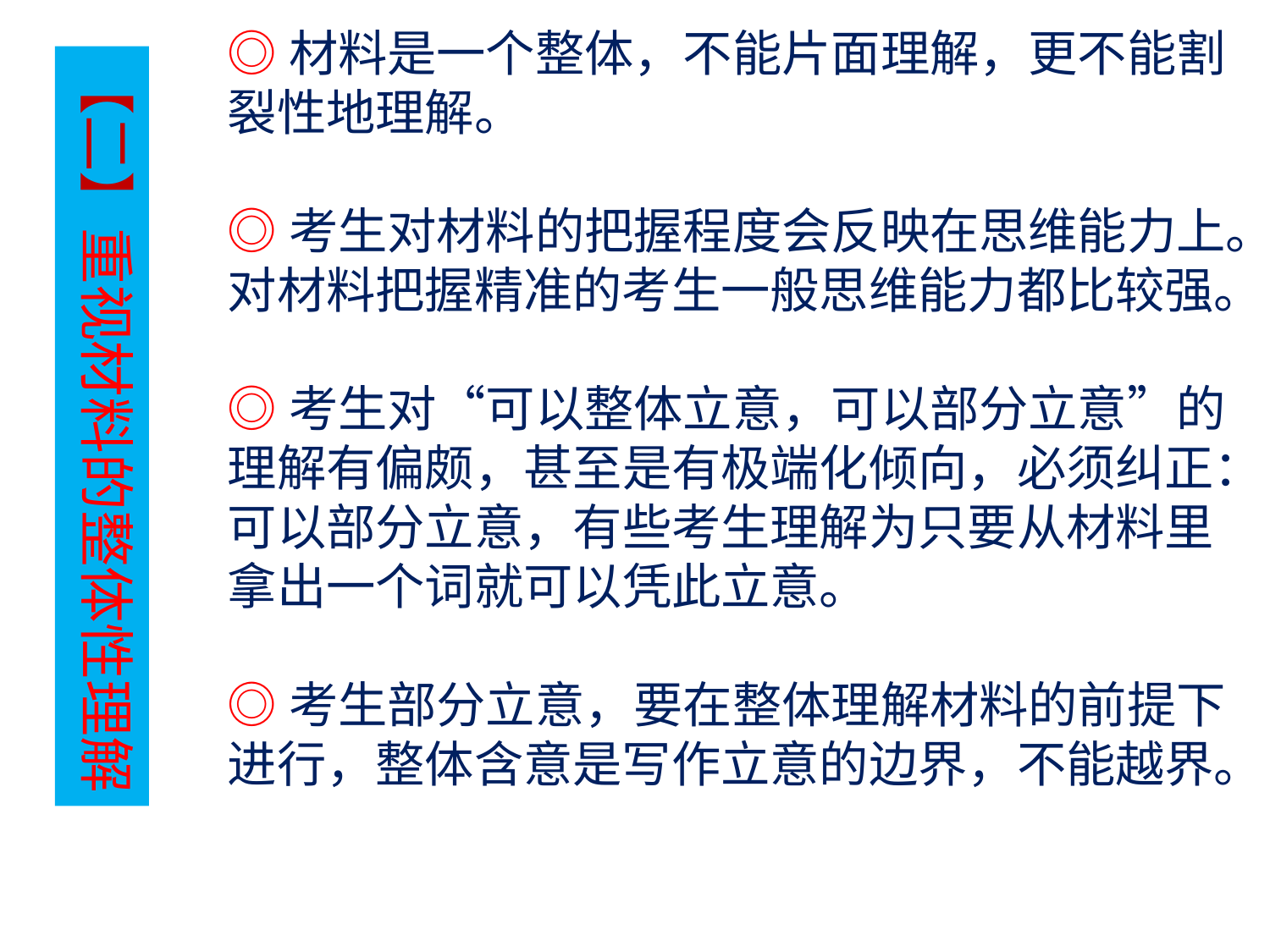

◎材料是一个整体，不能片面理解，更不能割裂性地理解。

◎考生对材料的把握程度会反映在思维能力上。对材料把握精准的考生一般思维能力都比较强。

◎考生对“可以整体立意，可以部分立意”的理解有偏颇，甚至是有极端化倾向，必须纠正：可以部分立意，有些考生理解为只要从材料里拿出一个词就可以凭此立意。

◎考生部分立意，要在整体理解材料的前提下进行，整体含意是写作立意的边界，不能越界。

【二】重视材料的整体性理解